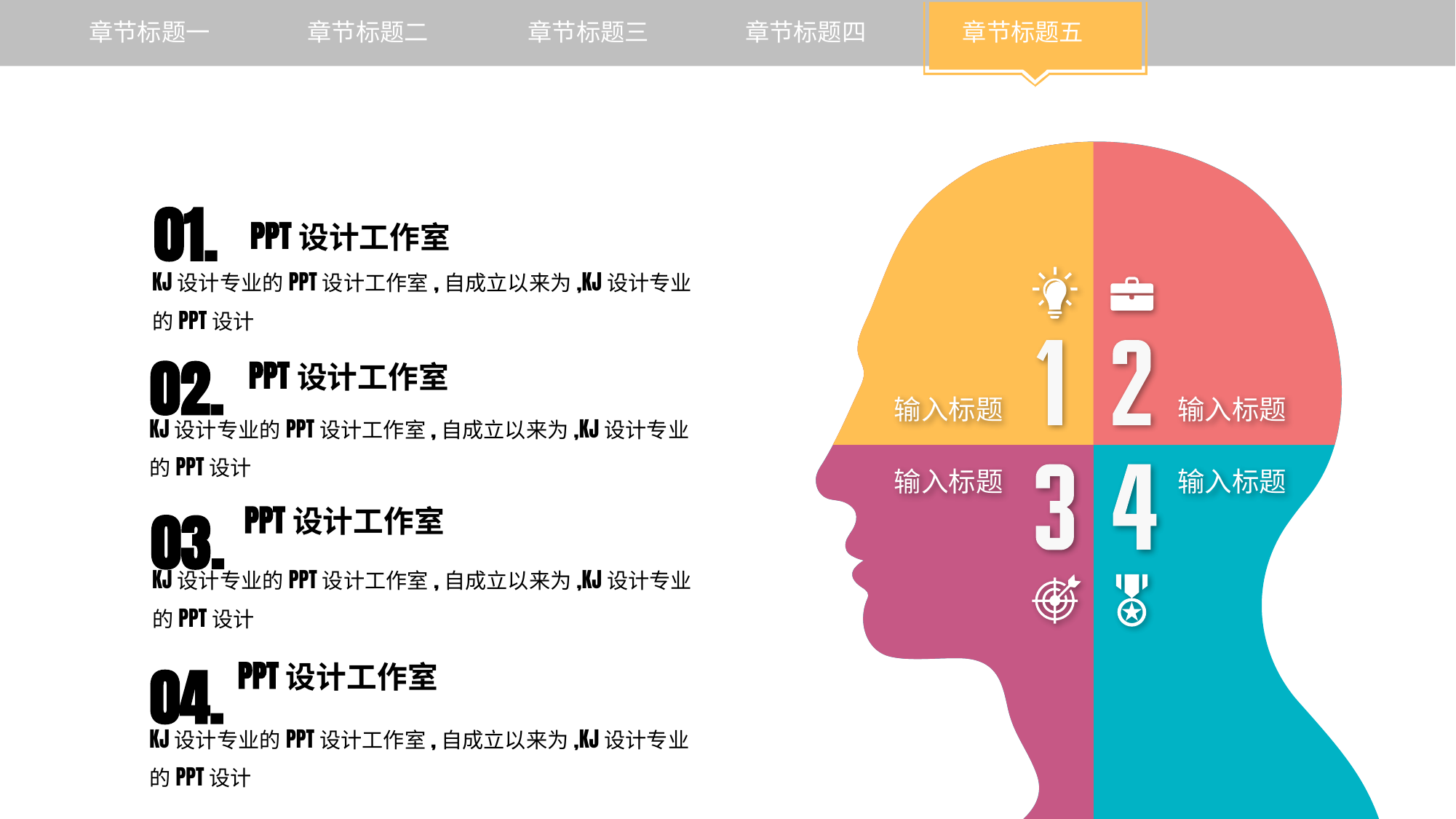

输入标题
输入标题
输入标题
输入标题

01.
PPT设计工作室
KJ设计专业的PPT设计工作室,自成立以来为,KJ设计专业的PPT设计
02.
PPT设计工作室
KJ设计专业的PPT设计工作室,自成立以来为,KJ设计专业的PPT设计
03.
PPT设计工作室
KJ设计专业的PPT设计工作室,自成立以来为,KJ设计专业的PPT设计
04.
PPT设计工作室
KJ设计专业的PPT设计工作室,自成立以来为,KJ设计专业的PPT设计